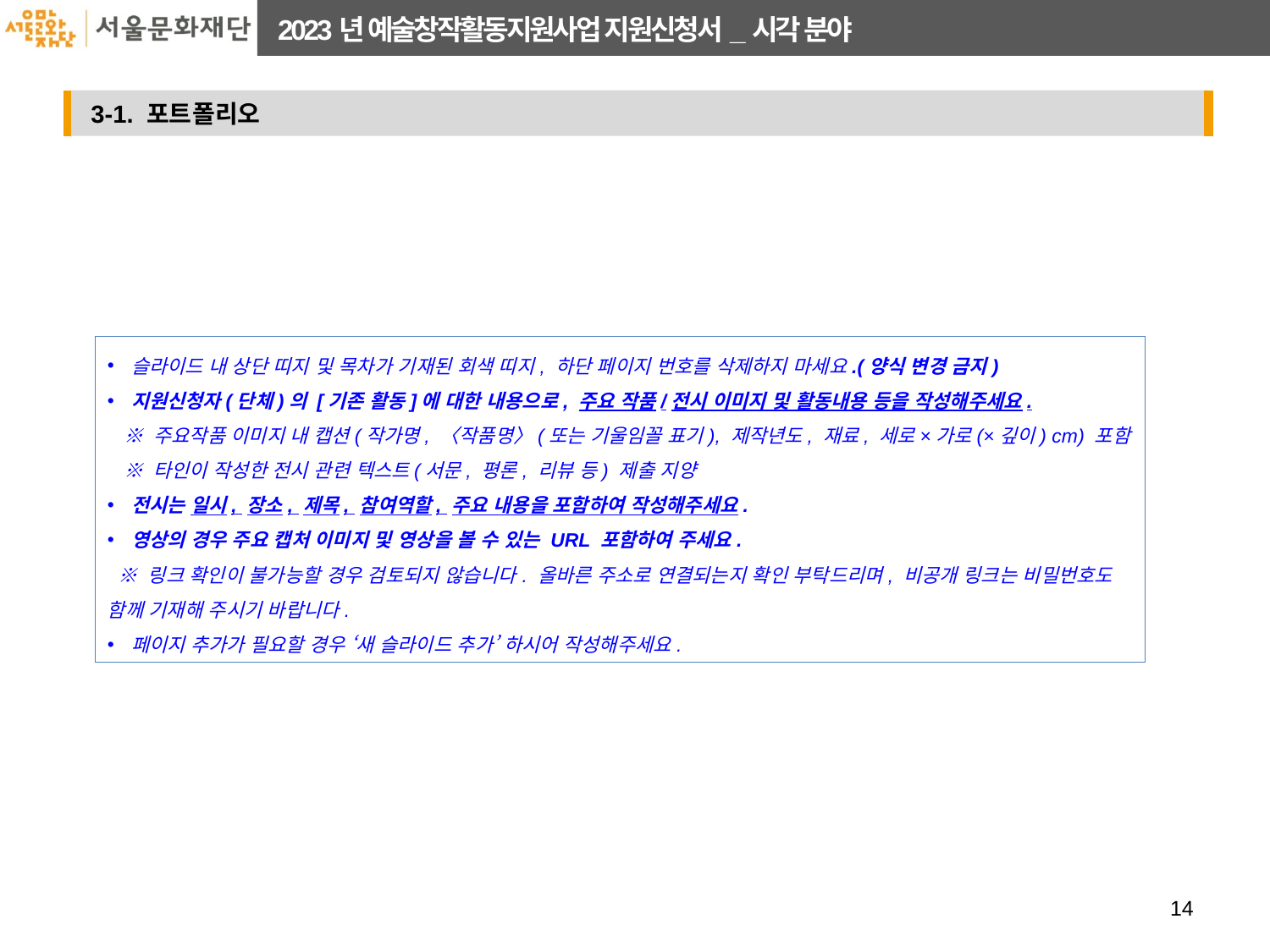

슬라이드 내 상단 띠지 및 목차가 기재된 회색 띠지, 하단 페이지 번호를 삭제하지 마세요.(양식 변경 금지)
지원신청자(단체)의 [기존 활동]에 대한 내용으로, 주요 작품/전시 이미지 및 활동내용 등을 작성해주세요.
   ※ 주요작품 이미지 내 캡션(작가명, 〈작품명〉(또는 기울임꼴 표기), 제작년도, 재료, 세로×가로(×깊이) cm) 포함
   ※ 타인이 작성한 전시 관련 텍스트(서문, 평론, 리뷰 등) 제출 지양
전시는 일시, 장소, 제목, 참여역할, 주요 내용을 포함하여 작성해주세요.
영상의 경우 주요 캡처 이미지 및 영상을 볼 수 있는 URL 포함하여 주세요.
  ※ 링크 확인이 불가능할 경우 검토되지 않습니다. 올바른 주소로 연결되는지 확인 부탁드리며, 비공개 링크는 비밀번호도 함께 기재해 주시기 바랍니다.
페이지 추가가 필요할 경우 ‘새 슬라이드 추가’ 하시어 작성해주세요.
14